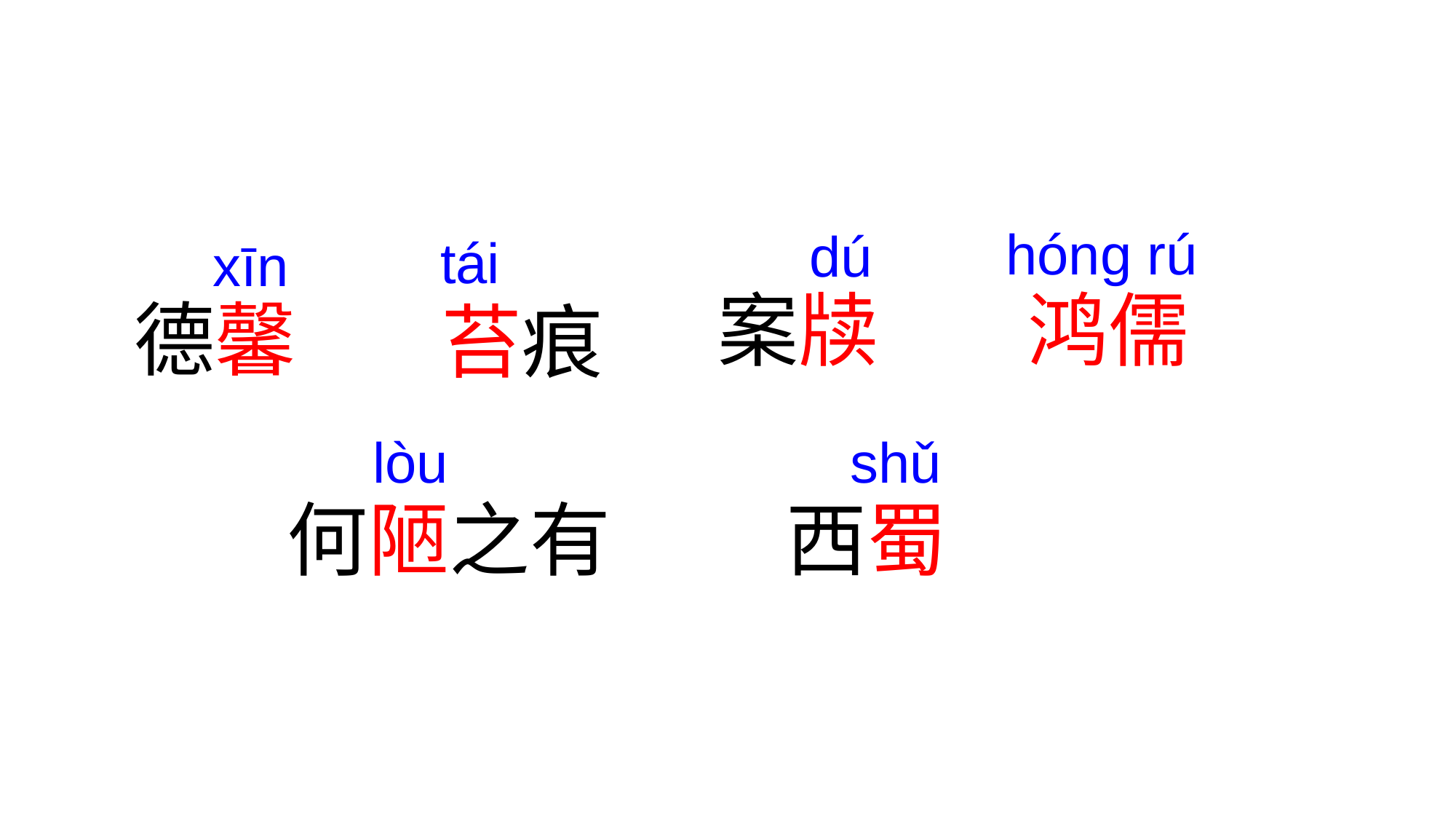

hónɡ rú
dú
tái
xīn
案牍
鸿儒
德馨
苔痕
lòu
shǔ
何陋之有
西蜀